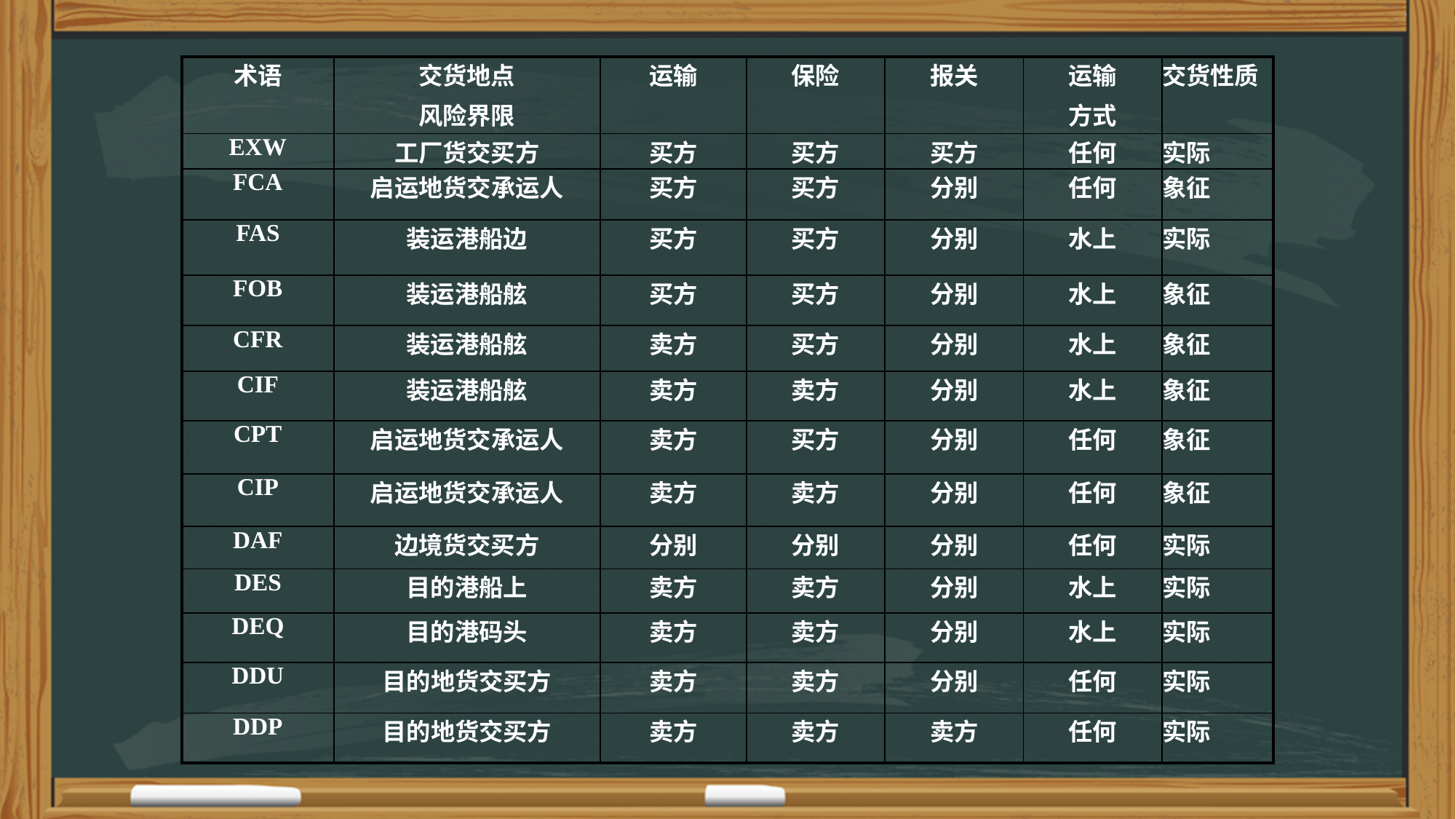

| 术语 | 交货地点 风险界限 | 运输 | 保险 | 报关 | 运输 方式 | 交货性质 |
| --- | --- | --- | --- | --- | --- | --- |
| EXW | 工厂货交买方 | 买方 | 买方 | 买方 | 任何 | 实际 |
| FCA | 启运地货交承运人 | 买方 | 买方 | 分别 | 任何 | 象征 |
| FAS | 装运港船边 | 买方 | 买方 | 分别 | 水上 | 实际 |
| FOB | 装运港船舷 | 买方 | 买方 | 分别 | 水上 | 象征 |
| CFR | 装运港船舷 | 卖方 | 买方 | 分别 | 水上 | 象征 |
| CIF | 装运港船舷 | 卖方 | 卖方 | 分别 | 水上 | 象征 |
| CPT | 启运地货交承运人 | 卖方 | 买方 | 分别 | 任何 | 象征 |
| CIP | 启运地货交承运人 | 卖方 | 卖方 | 分别 | 任何 | 象征 |
| DAF | 边境货交买方 | 分别 | 分别 | 分别 | 任何 | 实际 |
| DES | 目的港船上 | 卖方 | 卖方 | 分别 | 水上 | 实际 |
| DEQ | 目的港码头 | 卖方 | 卖方 | 分别 | 水上 | 实际 |
| DDU | 目的地货交买方 | 卖方 | 卖方 | 分别 | 任何 | 实际 |
| DDP | 目的地货交买方 | 卖方 | 卖方 | 卖方 | 任何 | 实际 |